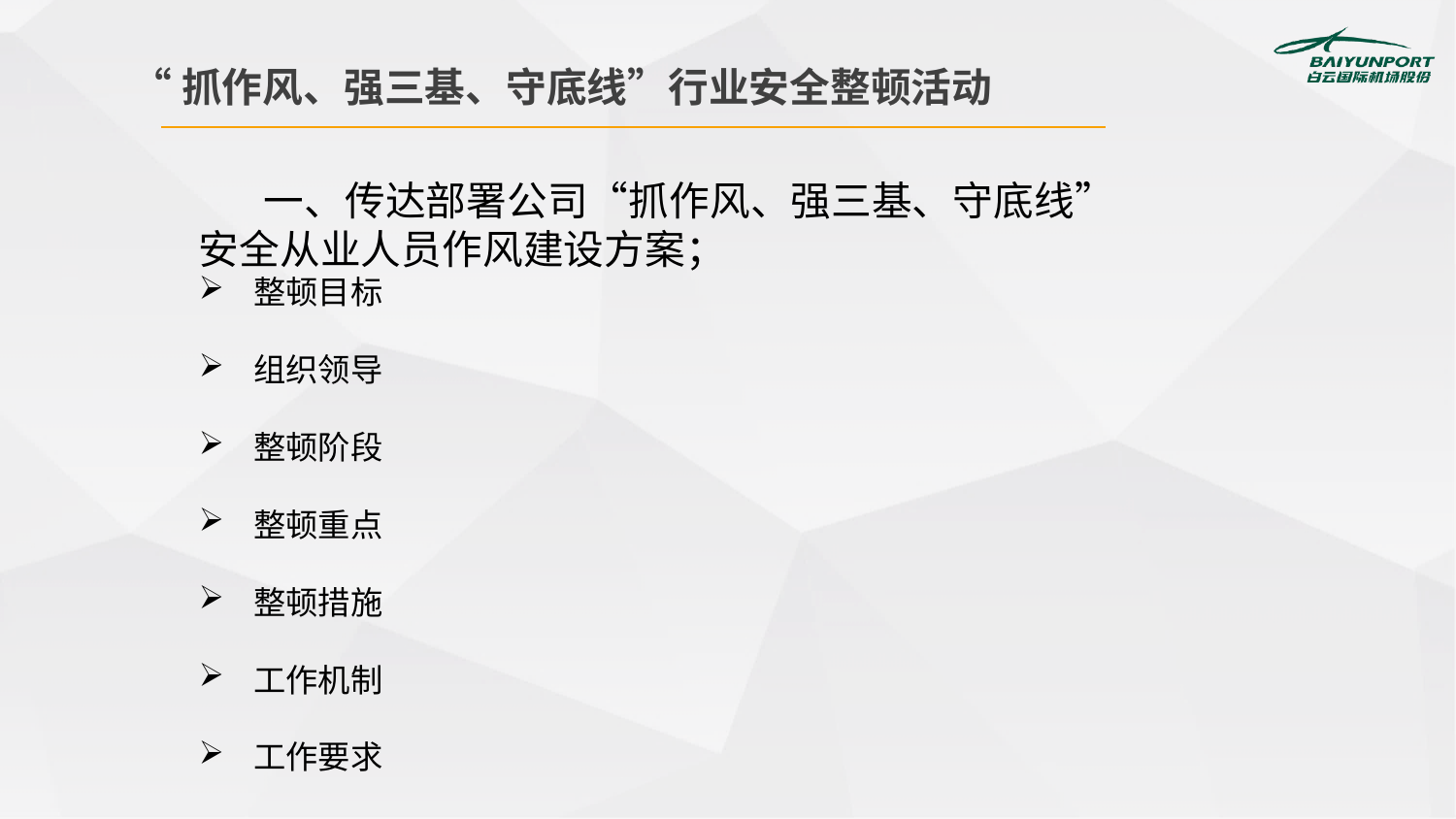

“抓作风、强三基、守底线”行业安全整顿活动
一、传达部署公司“抓作风、强三基、守底线”安全从业人员作风建设方案；
整顿目标

组织领导

整顿阶段

整顿重点

整顿措施

工作机制

工作要求